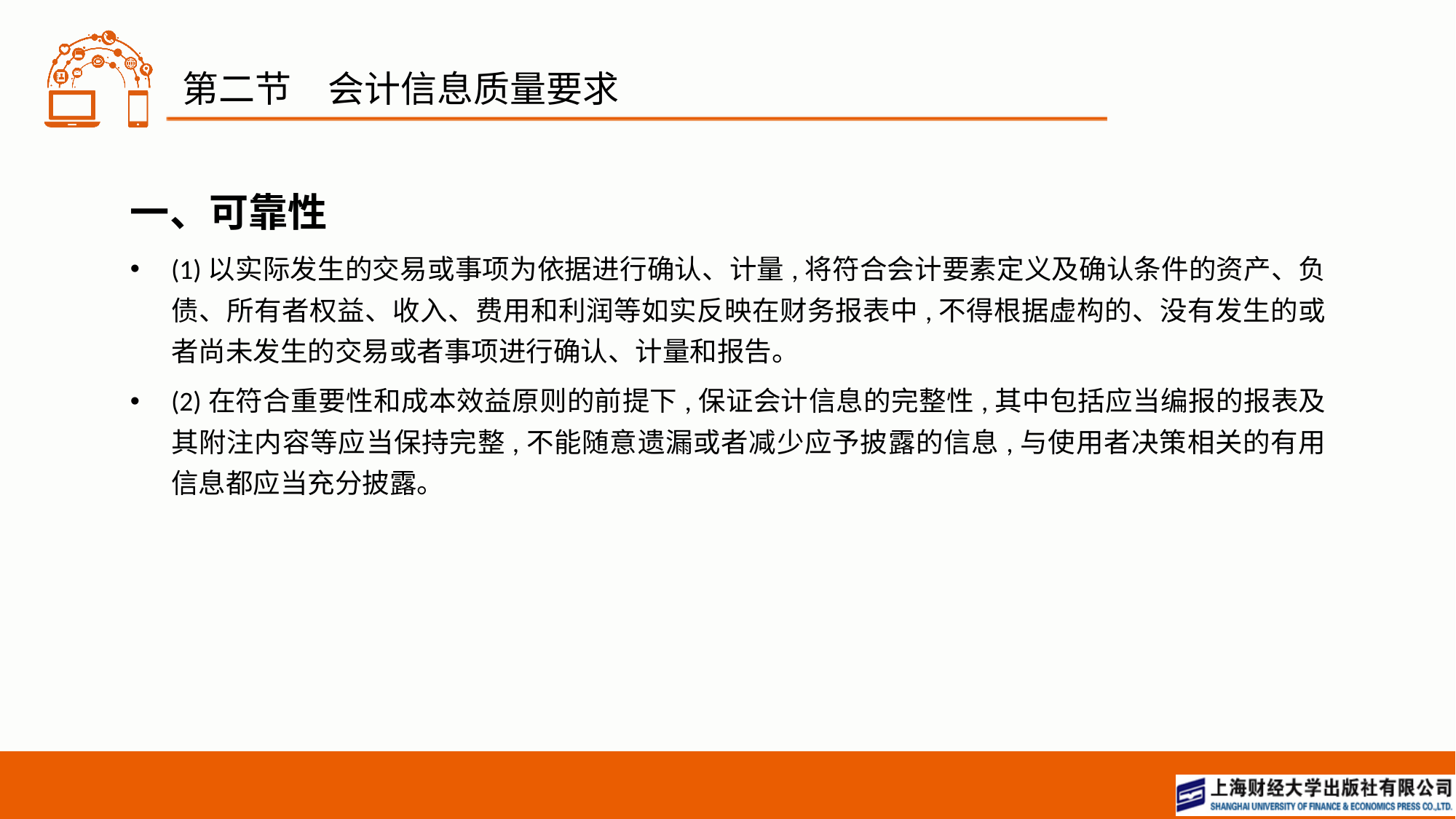

# 第二节　会计信息质量要求
一、可靠性
(1)以实际发生的交易或事项为依据进行确认、计量,将符合会计要素定义及确认条件的资产、负债、所有者权益、收入、费用和利润等如实反映在财务报表中,不得根据虚构的、没有发生的或者尚未发生的交易或者事项进行确认、计量和报告。
(2)在符合重要性和成本效益原则的前提下,保证会计信息的完整性,其中包括应当编报的报表及其附注内容等应当保持完整,不能随意遗漏或者减少应予披露的信息,与使用者决策相关的有用信息都应当充分披露。